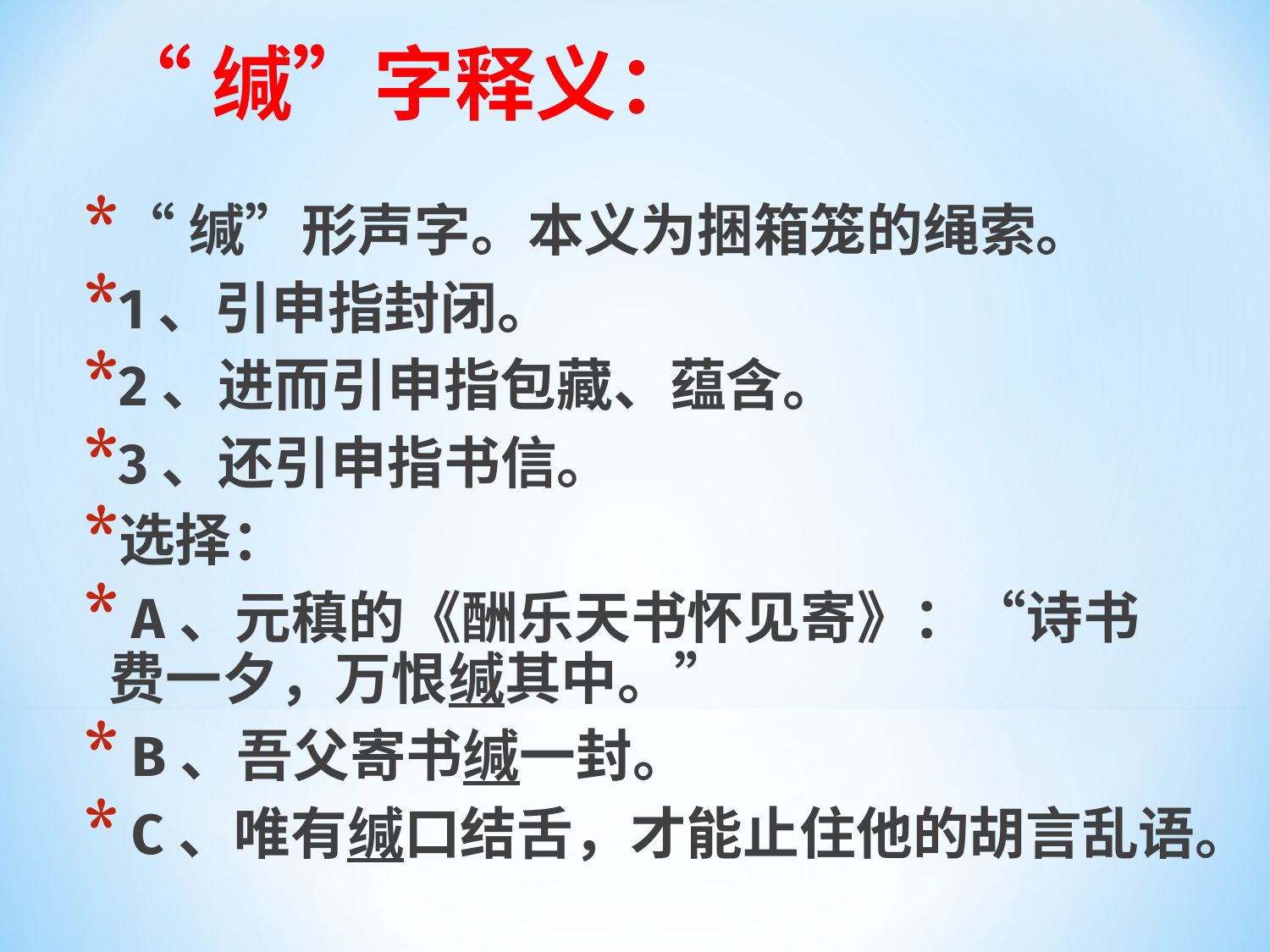

# “缄”字释义：
“缄”形声字。本义为捆箱笼的绳索。
1、引申指封闭。
2、进而引申指包藏、蕴含。
3、还引申指书信。
选择：
 A、元稹的《酬乐天书怀见寄》：“诗书费一夕，万恨缄其中。”
 B、吾父寄书缄一封。
 C、唯有缄口结舌，才能止住他的胡言乱语。